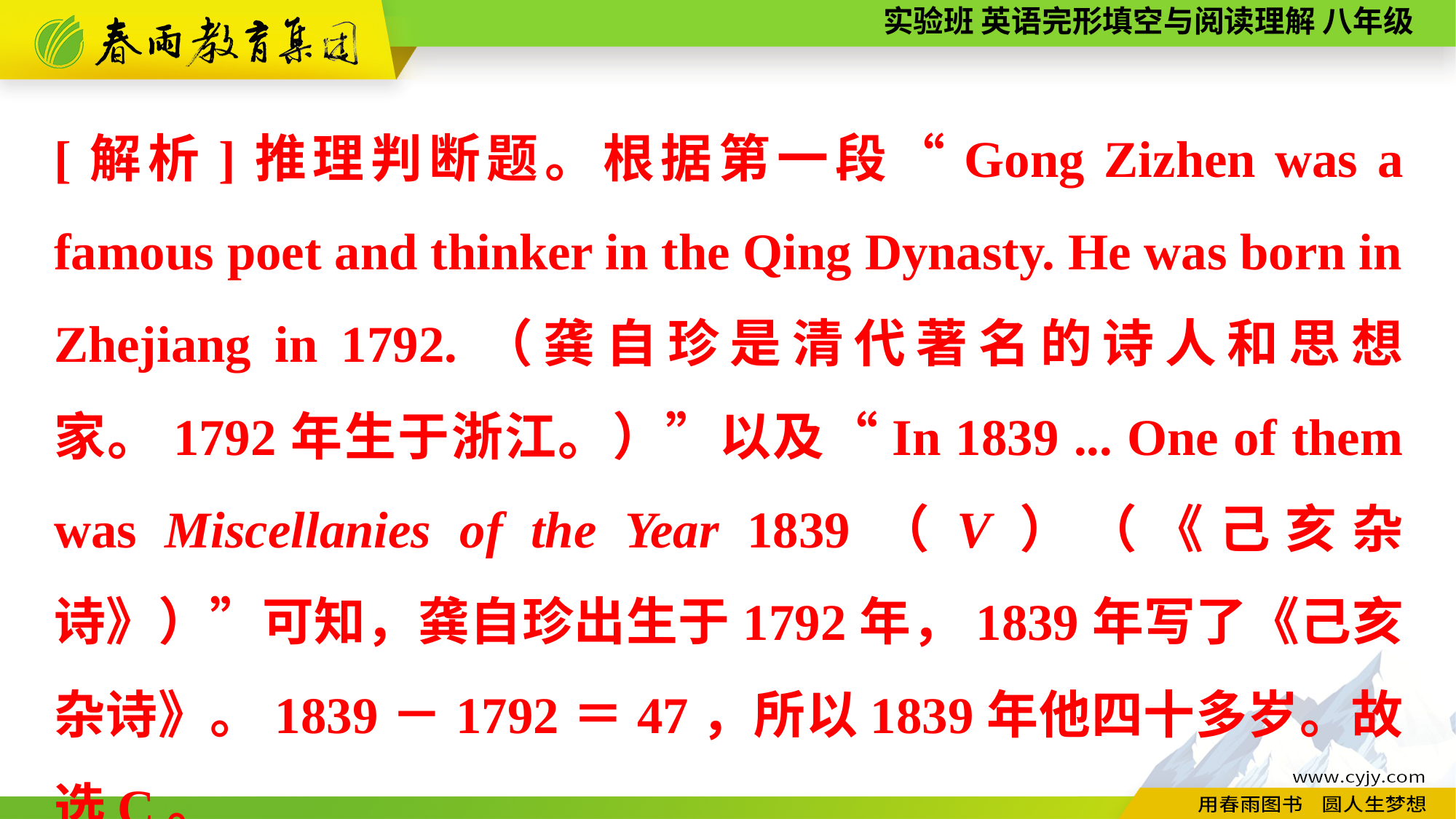

[解析]推理判断题。根据第一段“Gong Zizhen was a famous poet and thinker in the Qing Dynasty. He was born in Zhejiang in 1792.（龚自珍是清代著名的诗人和思想家。1792年生于浙江。）”以及“In 1839 ... One of them was Miscellanies of the Year 1839（V）（《己亥杂诗》）”可知，龚自珍出生于1792年，1839年写了《己亥杂诗》。1839－1792＝47，所以1839年他四十多岁。故选C。